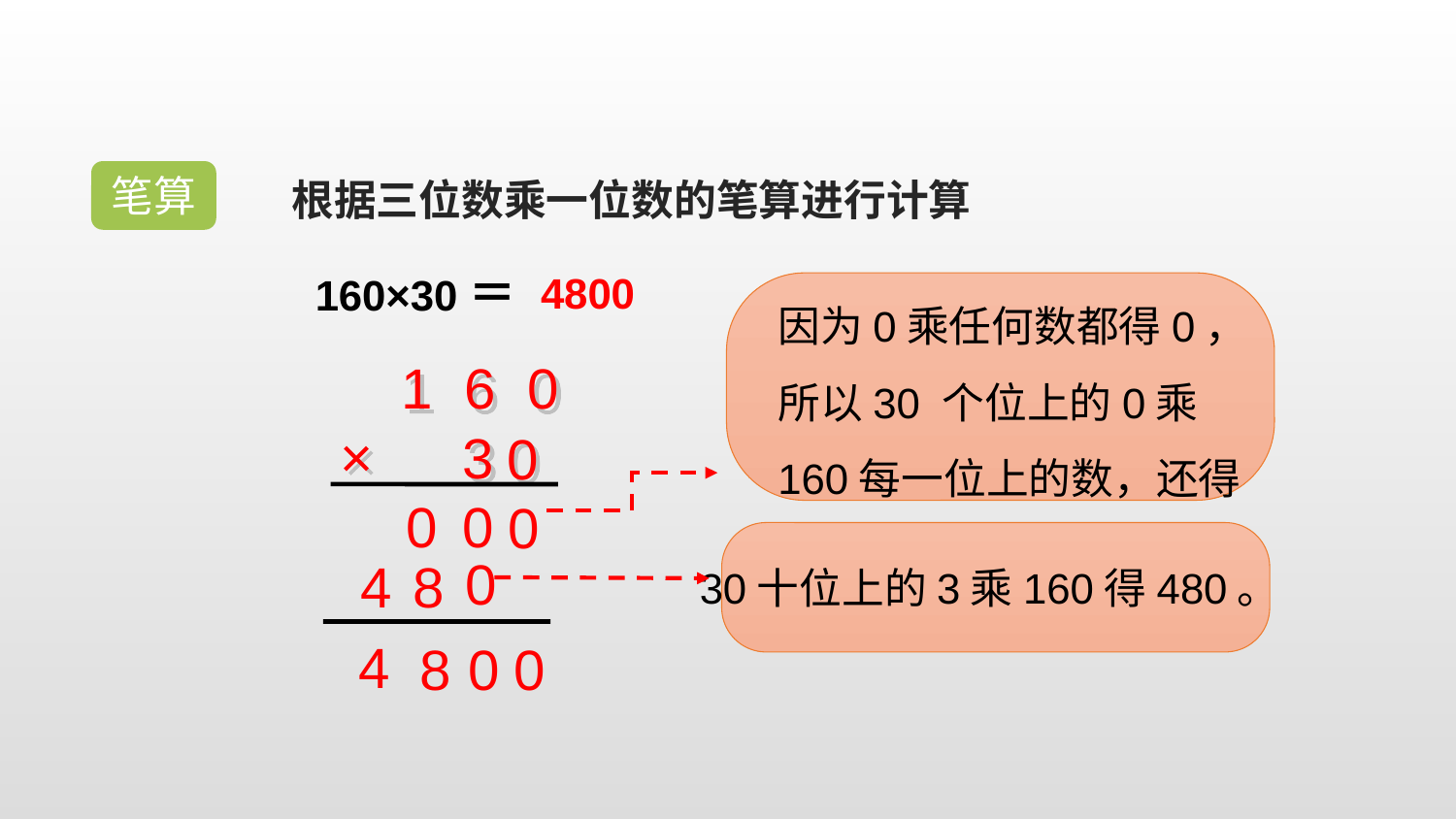

笔算
根据三位数乘一位数的笔算进行计算
160×30＝
4800
因为0乘任何数都得0，所以30 个位上的0乘160每一位上的数，还得0。

1  6  0
3
0
×

0
0
0

30十位上的3乘160得480。
0
4
8

4
0
8
0